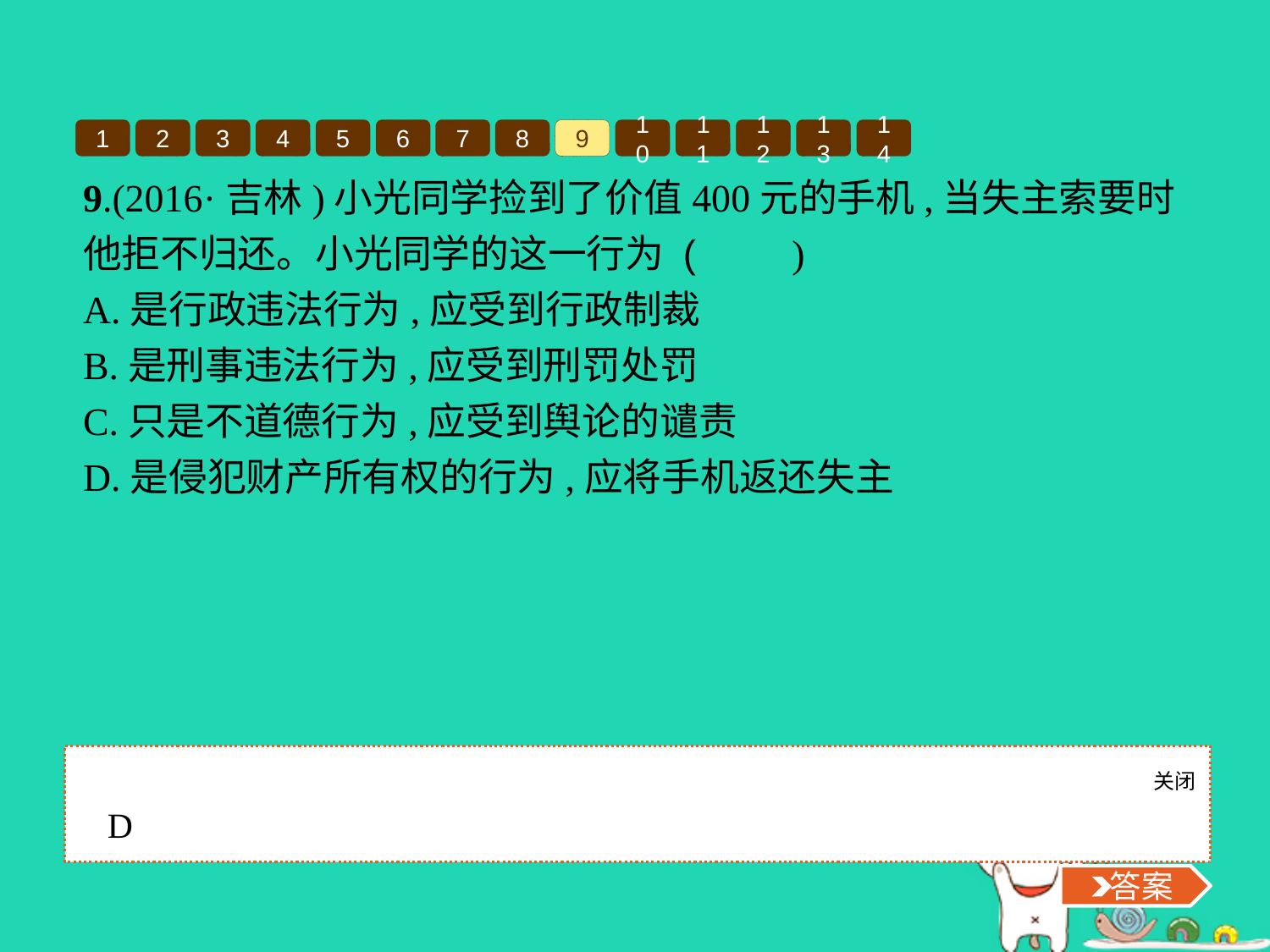

1
2
3
4
5
6
7
8
9
10
11
12
13
14
9.(2016·吉林)小光同学捡到了价值400元的手机,当失主索要时他拒不归还。小光同学的这一行为 (　　)
A.是行政违法行为,应受到行政制裁
B.是刑事违法行为,应受到刑罚处罚
C.只是不道德行为,应受到舆论的谴责
D.是侵犯财产所有权的行为,应将手机返还失主

关闭
  答案

D
  答案